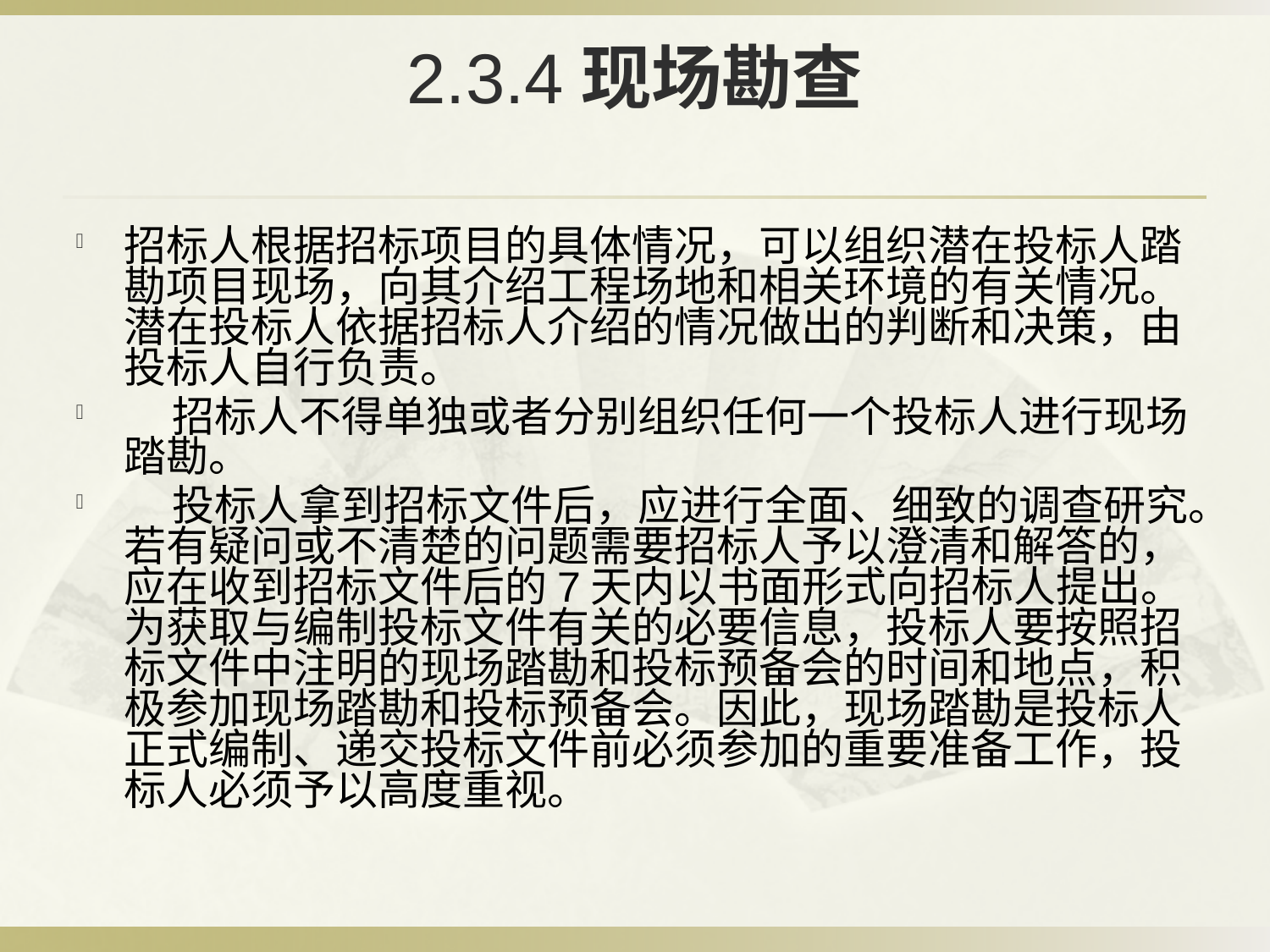

# 2.3.4现场勘查
招标人根据招标项目的具体情况，可以组织潜在投标人踏勘项目现场，向其介绍工程场地和相关环境的有关情况。潜在投标人依据招标人介绍的情况做出的判断和决策，由投标人自行负责。
    招标人不得单独或者分别组织任何一个投标人进行现场踏勘。
    投标人拿到招标文件后，应进行全面、细致的调查研究。若有疑问或不清楚的问题需要招标人予以澄清和解答的，应在收到招标文件后的7天内以书面形式向招标人提出。为获取与编制投标文件有关的必要信息，投标人要按照招标文件中注明的现场踏勘和投标预备会的时间和地点，积极参加现场踏勘和投标预备会。因此，现场踏勘是投标人正式编制、递交投标文件前必须参加的重要准备工作，投标人必须予以高度重视。